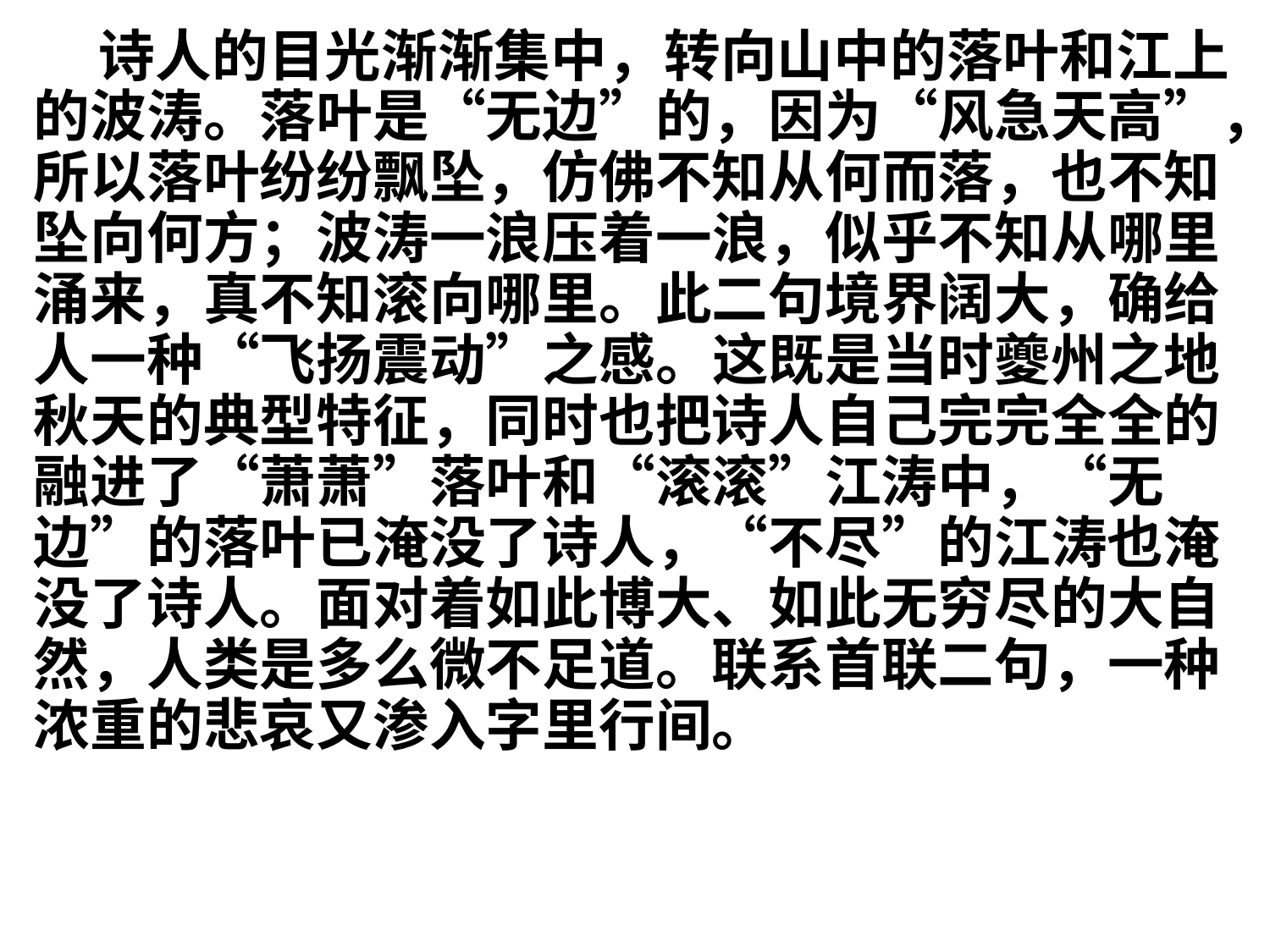

诗人的目光渐渐集中，转向山中的落叶和江上的波涛。落叶是“无边”的，因为“风急天高”，所以落叶纷纷飘坠，仿佛不知从何而落，也不知坠向何方；波涛一浪压着一浪，似乎不知从哪里涌来，真不知滚向哪里。此二句境界阔大，确给人一种“飞扬震动”之感。这既是当时夔州之地秋天的典型特征，同时也把诗人自己完完全全的融进了“萧萧”落叶和“滚滚”江涛中，“无边”的落叶已淹没了诗人，“不尽”的江涛也淹没了诗人。面对着如此博大、如此无穷尽的大自然，人类是多么微不足道。联系首联二句，一种浓重的悲哀又渗入字里行间。